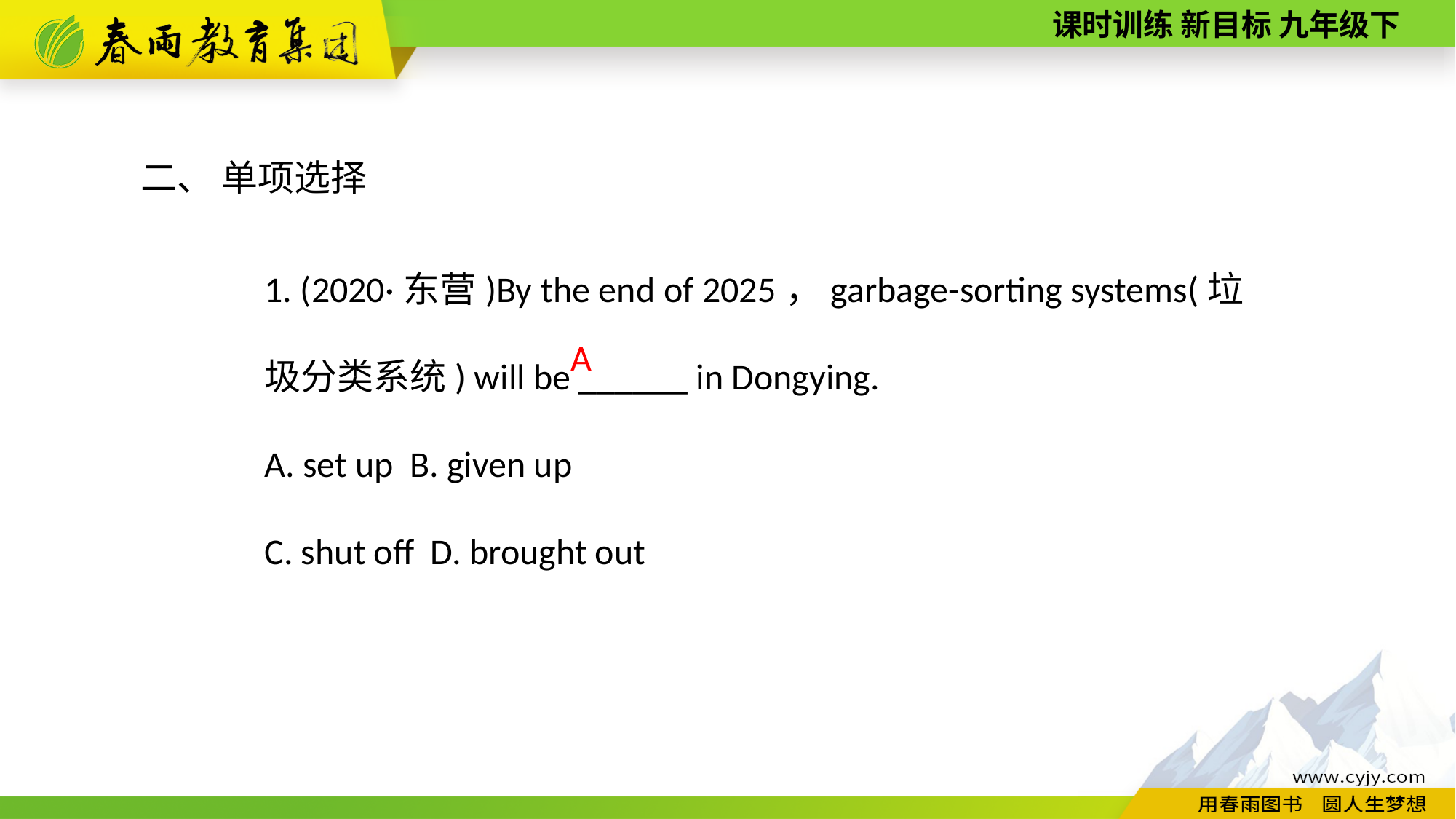

二、 单项选择
1. (2020·东营)By the end of 2025，garbage­-sorting systems(垃圾分类系统) will be ______ in Dongying.
A. set up  B. given up
C. shut off  D. brought out
A